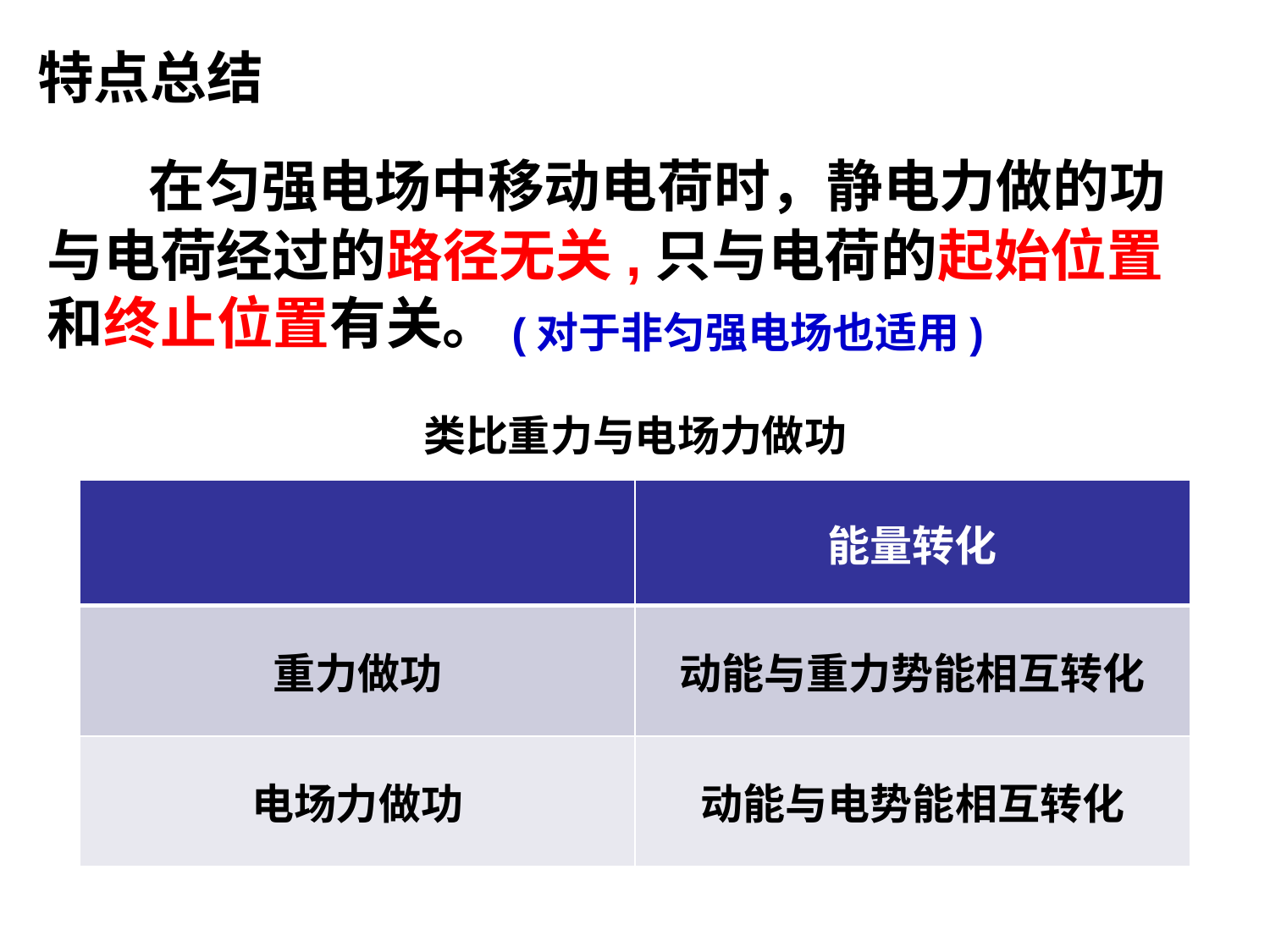

特点总结
      在匀强电场中移动电荷时，静电力做的功与电荷经过的路径无关,只与电荷的起始位置和终止位置有关。
(对于非匀强电场也适用)
类比重力与电场力做功
|  | 能量转化 |
| --- | --- |
| 重力做功 | 动能与重力势能相互转化 |
| 电场力做功 | 动能与电势能相互转化 |